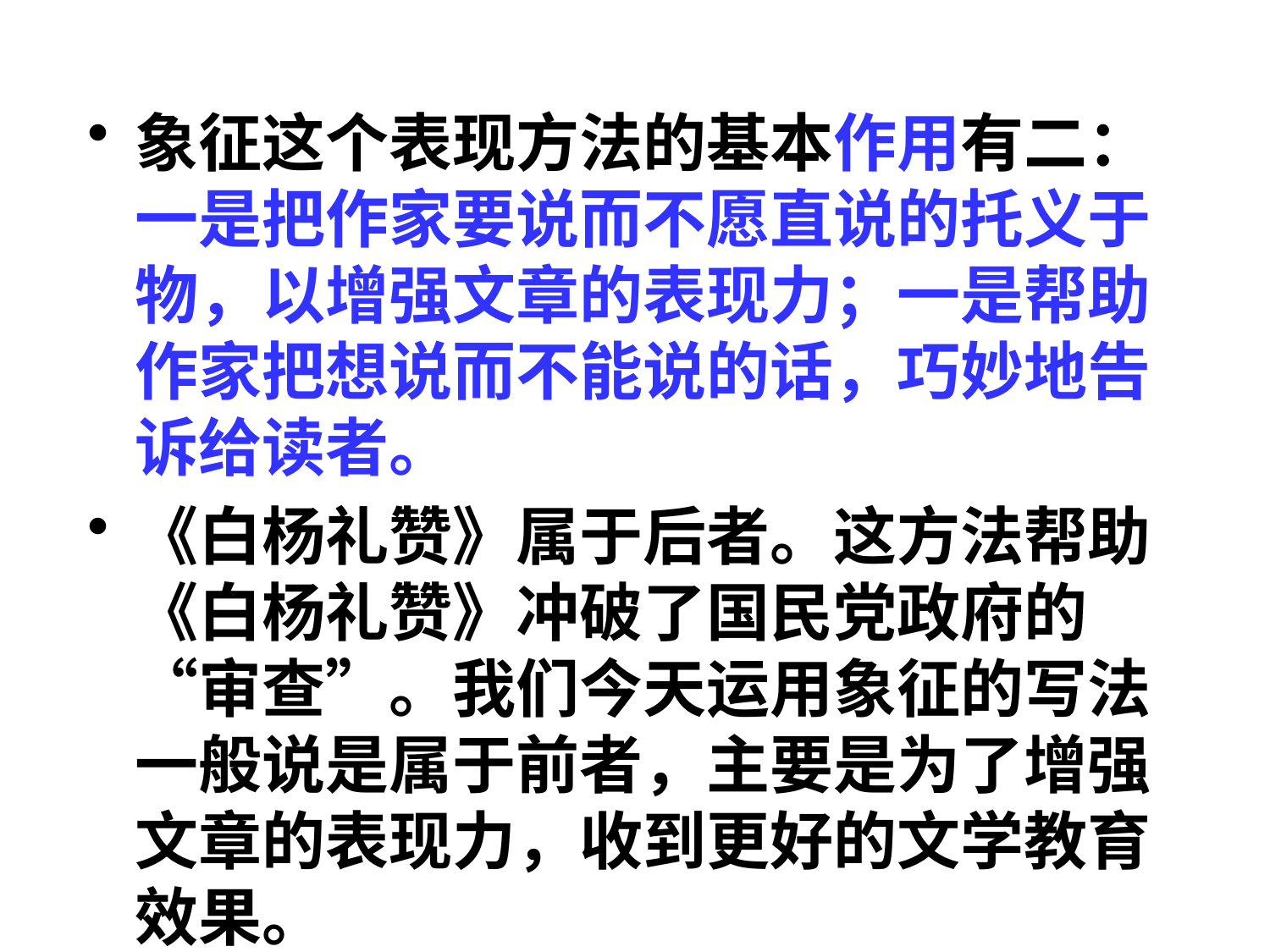

象征这个表现方法的基本作用有二：一是把作家要说而不愿直说的托义于物，以增强文章的表现力；一是帮助作家把想说而不能说的话，巧妙地告诉给读者。
《白杨礼赞》属于后者。这方法帮助《白杨礼赞》冲破了国民党政府的“审查”。我们今天运用象征的写法一般说是属于前者，主要是为了增强文章的表现力，收到更好的文学教育效果。